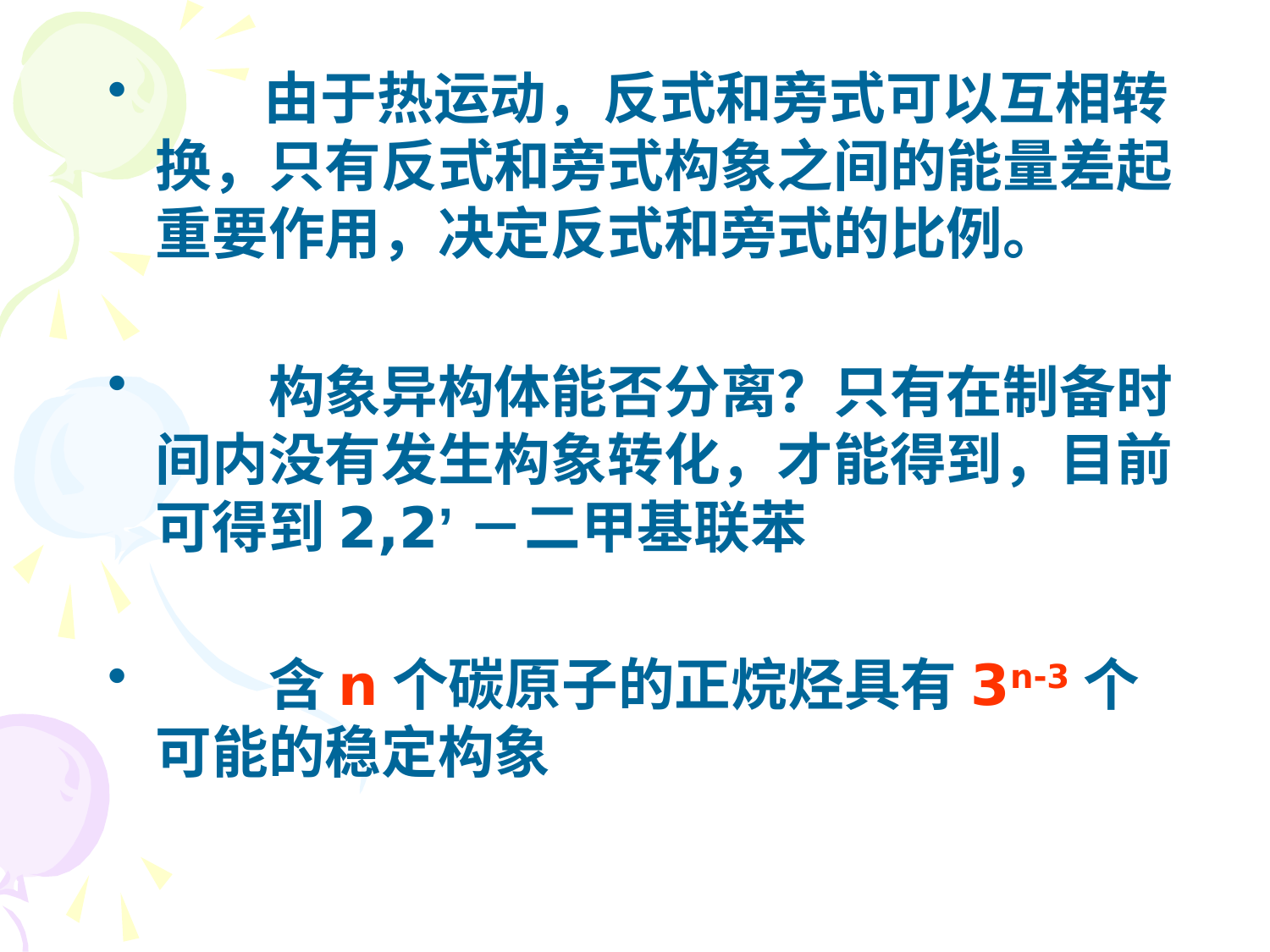

由于热运动，反式和旁式可以互相转换，只有反式和旁式构象之间的能量差起重要作用，决定反式和旁式的比例。

　　构象异构体能否分离？只有在制备时间内没有发生构象转化，才能得到，目前可得到2,2’－二甲基联苯

　　含n个碳原子的正烷烃具有3n-3个可能的稳定构象